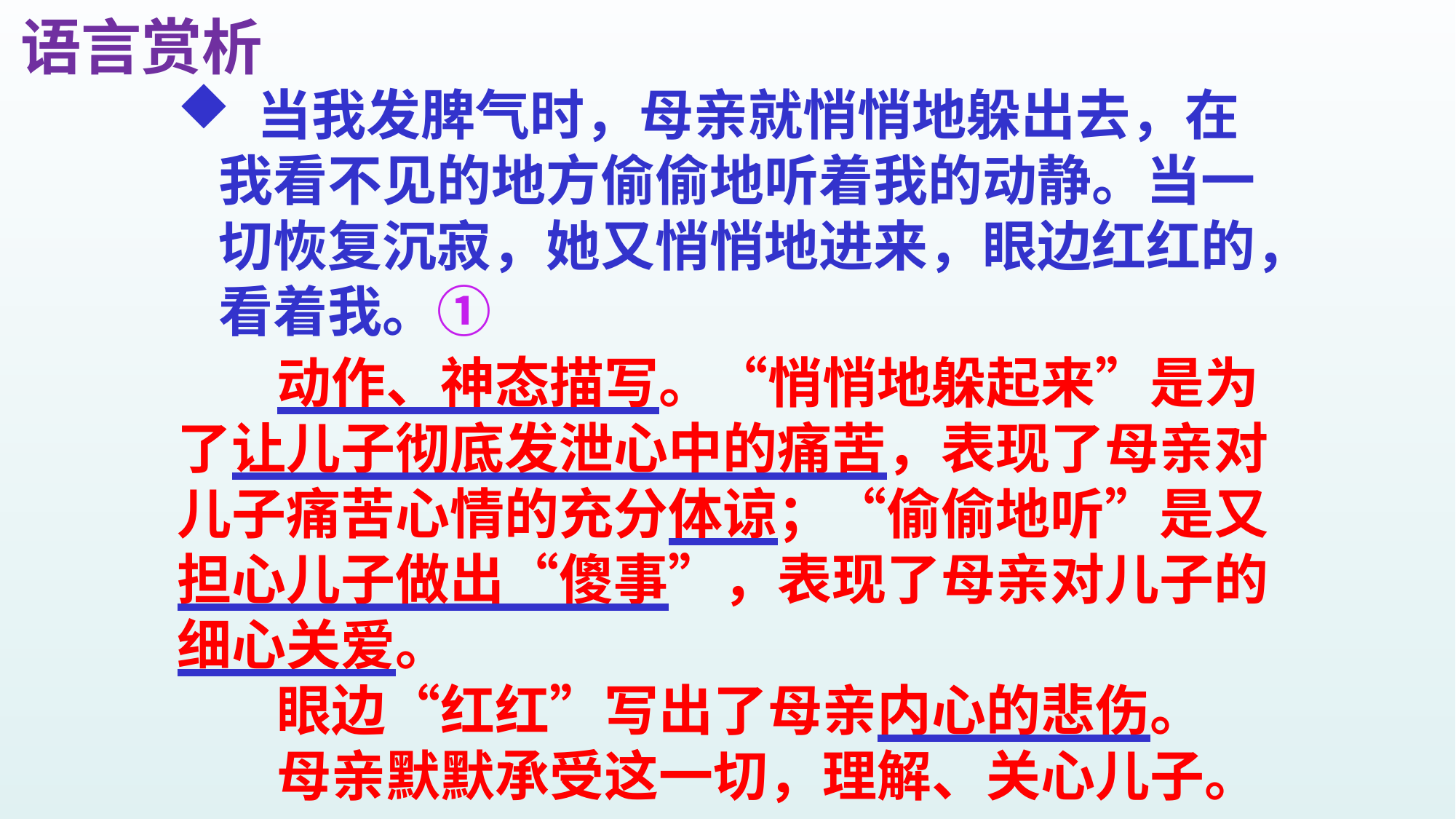

语言赏析
# 当我发脾气时，母亲就悄悄地躲出去，在我看不见的地方偷偷地听着我的动静。当一切恢复沉寂，她又悄悄地进来，眼边红红的，看着我。①

       动作、神态描写。“悄悄地躲起来”是为了让儿子彻底发泄心中的痛苦，表现了母亲对儿子痛苦心情的充分体谅；“偷偷地听”是又担心儿子做出“傻事”，表现了母亲对儿子的细心关爱。
       眼边“红红”写出了母亲内心的悲伤。
       母亲默默承受这一切，理解、关心儿子。